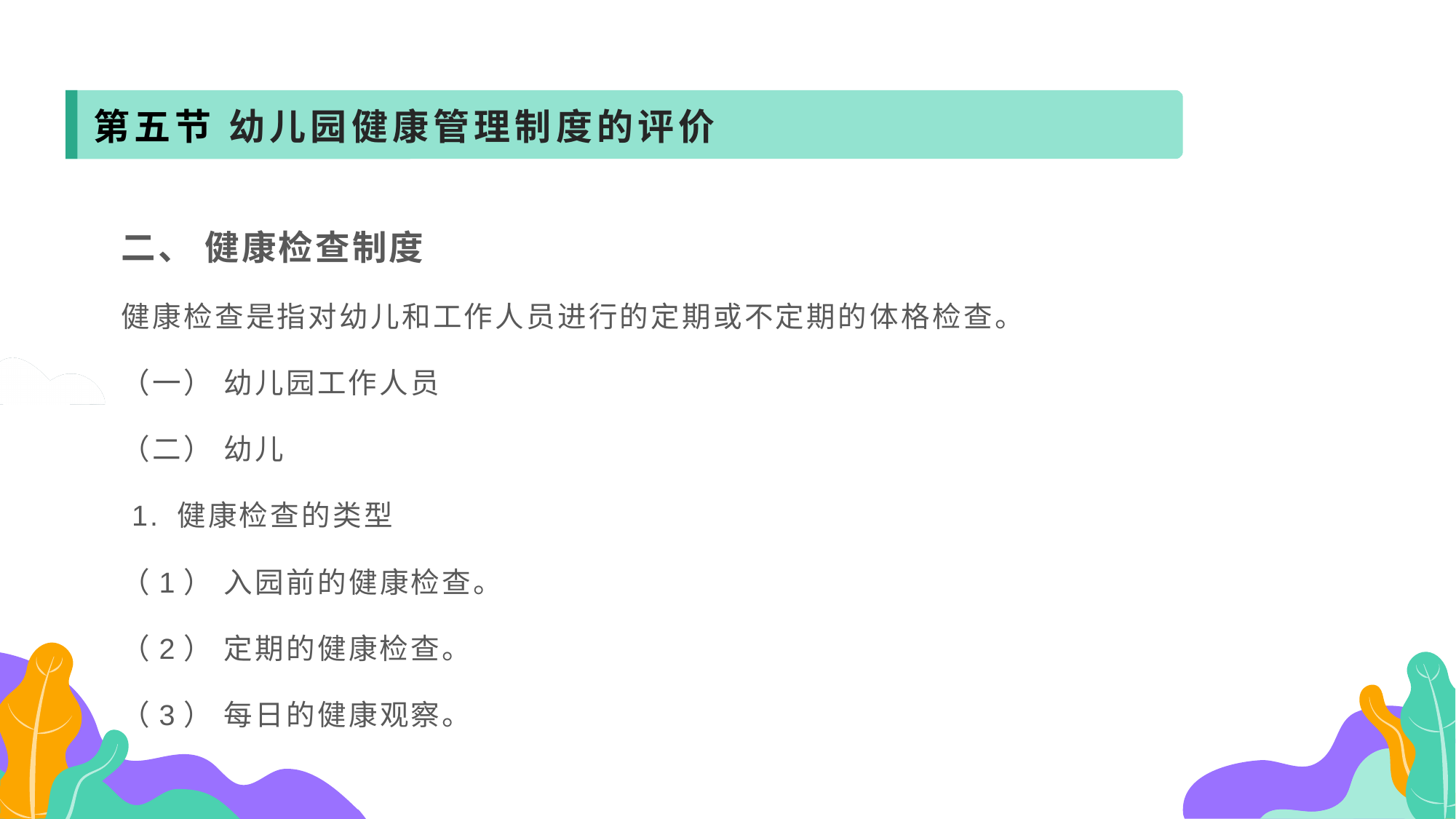

第五节 幼儿园健康管理制度的评价
二、 健康检查制度
健康检查是指对幼儿和工作人员进行的定期或不定期的体格检查。
（一） 幼儿园工作人员
（二） 幼儿
 1. 健康检查的类型
（1） 入园前的健康检查。
（2） 定期的健康检查。
（3） 每日的健康观察。